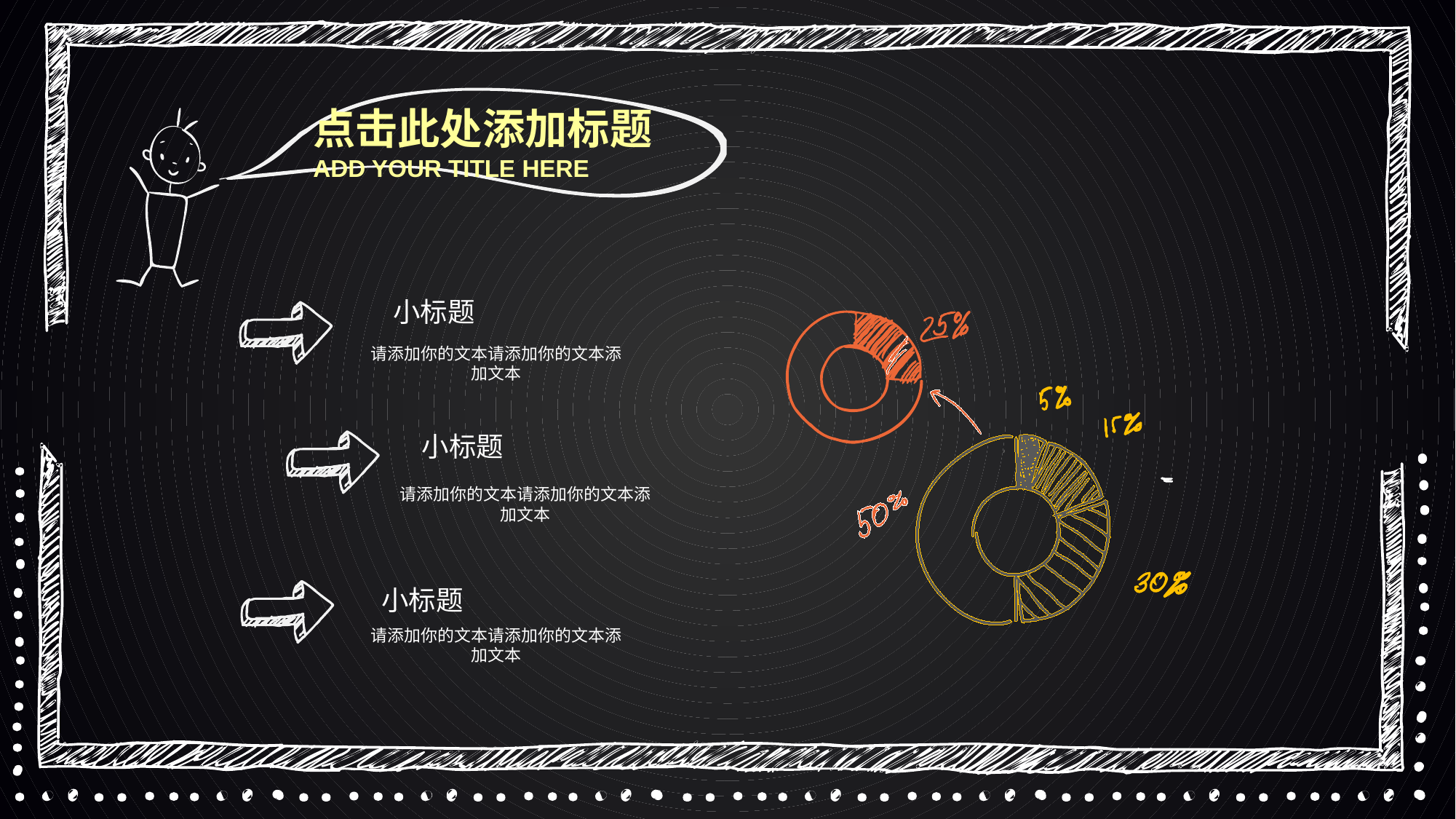

小标题

请添加你的文本请添加你的文本添加文本

小标题

请添加你的文本请添加你的文本添加文本

小标题
请添加你的文本请添加你的文本添加文本